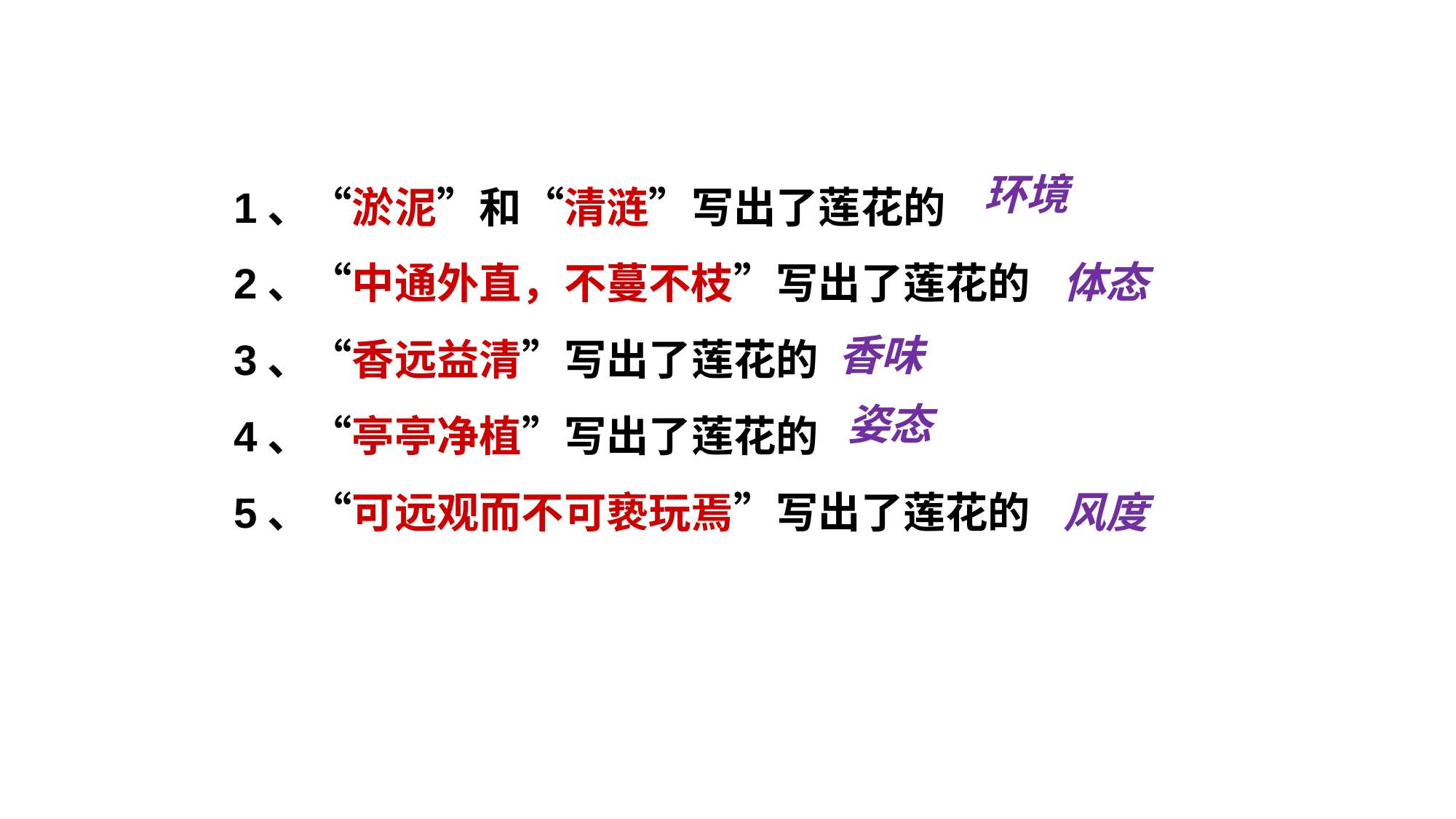

1、“淤泥”和“清涟”写出了莲花的
2、“中通外直，不蔓不枝”写出了莲花的
3、“香远益清”写出了莲花的
4、“亭亭净植”写出了莲花的
5、“可远观而不可亵玩焉”写出了莲花的
环境
体态
香味
姿态
风度